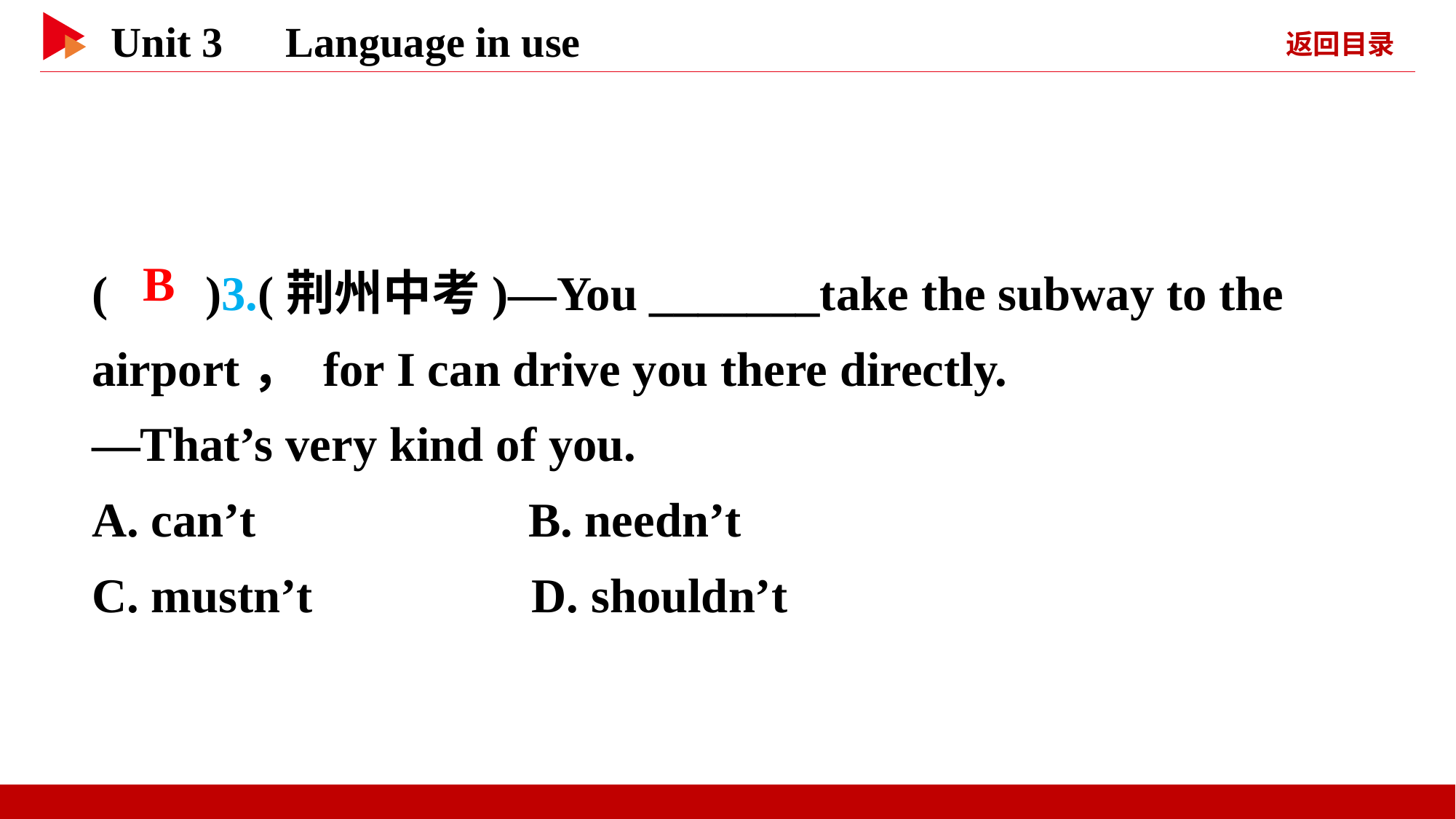

(        )3.(荆州中考)—You _______take the subway to the airport， for I can drive you there directly.
—That’s very kind of you.
A. can’t                	B. needn’t
C. mustn’t                  D. shouldn’t
   B